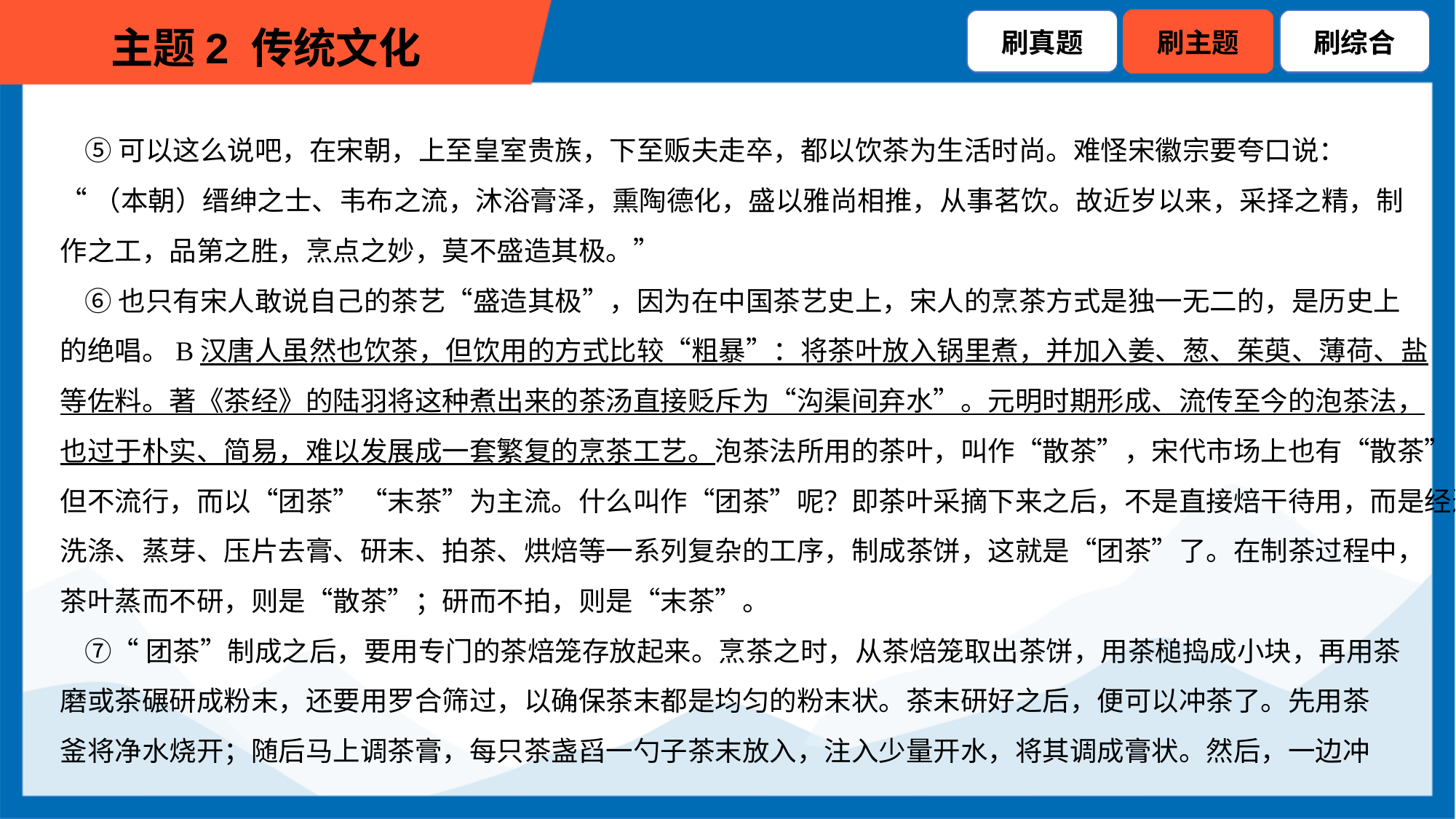

⑤可以这么说吧，在宋朝，上至皇室贵族，下至贩夫走卒，都以饮茶为生活时尚。难怪宋徽宗要夸口说：
“（本朝）缙绅之士、韦布之流，沐浴膏泽，熏陶德化，盛以雅尚相推，从事茗饮。故近岁以来，采择之精，制
作之工，品第之胜，烹点之妙，莫不盛造其极。”
    ⑥也只有宋人敢说自己的茶艺“盛造其极”，因为在中国茶艺史上，宋人的烹茶方式是独一无二的，是历史上
的绝唱。B汉唐人虽然也饮茶，但饮用的方式比较“粗暴”：将茶叶放入锅里煮，并加入姜、葱、茱萸、薄荷、盐
等佐料。著《茶经》的陆羽将这种煮出来的茶汤直接贬斥为“沟渠间弃水”。元明时期形成、流传至今的泡茶法，
也过于朴实、简易，难以发展成一套繁复的烹茶工艺。泡茶法所用的茶叶，叫作“散茶”，宋代市场上也有“散茶”，
但不流行，而以“团茶”“末茶”为主流。什么叫作“团茶”呢？即茶叶采摘下来之后，不是直接焙干待用，而是经过
洗涤、蒸芽、压片去膏、研末、拍茶、烘焙等一系列复杂的工序，制成茶饼，这就是“团茶”了。在制茶过程中，
茶叶蒸而不研，则是“散茶”；研而不拍，则是“末茶”。
    ⑦“团茶”制成之后，要用专门的茶焙笼存放起来。烹茶之时，从茶焙笼取出茶饼，用茶槌捣成小块，再用茶
磨或茶碾研成粉末，还要用罗合筛过，以确保茶末都是均匀的粉末状。茶末研好之后，便可以冲茶了。先用茶
釜将净水烧开；随后马上调茶膏，每只茶盏舀一勺子茶末放入，注入少量开水，将其调成膏状。然后，一边冲